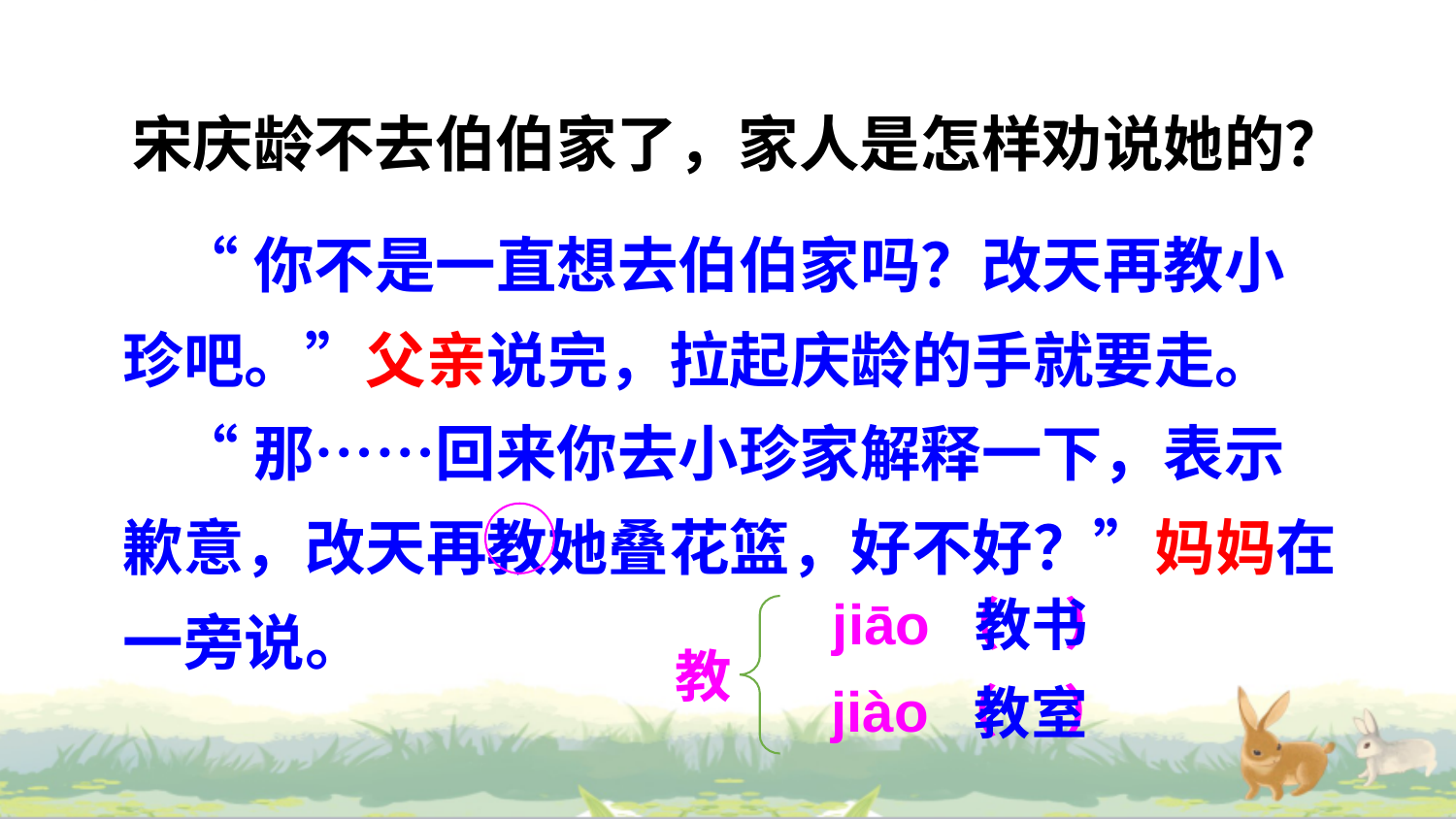

宋庆龄不去伯伯家了，家人是怎样劝说她的？
    “你不是一直想去伯伯家吗？改天再教小珍吧。”父亲说完，拉起庆龄的手就要走。
    “那……回来你去小珍家解释一下，表示歉意，改天再教她叠花篮，好不好？”妈妈在一旁说。

jiāo（     ）
教书

教
jiào（     ）
教室